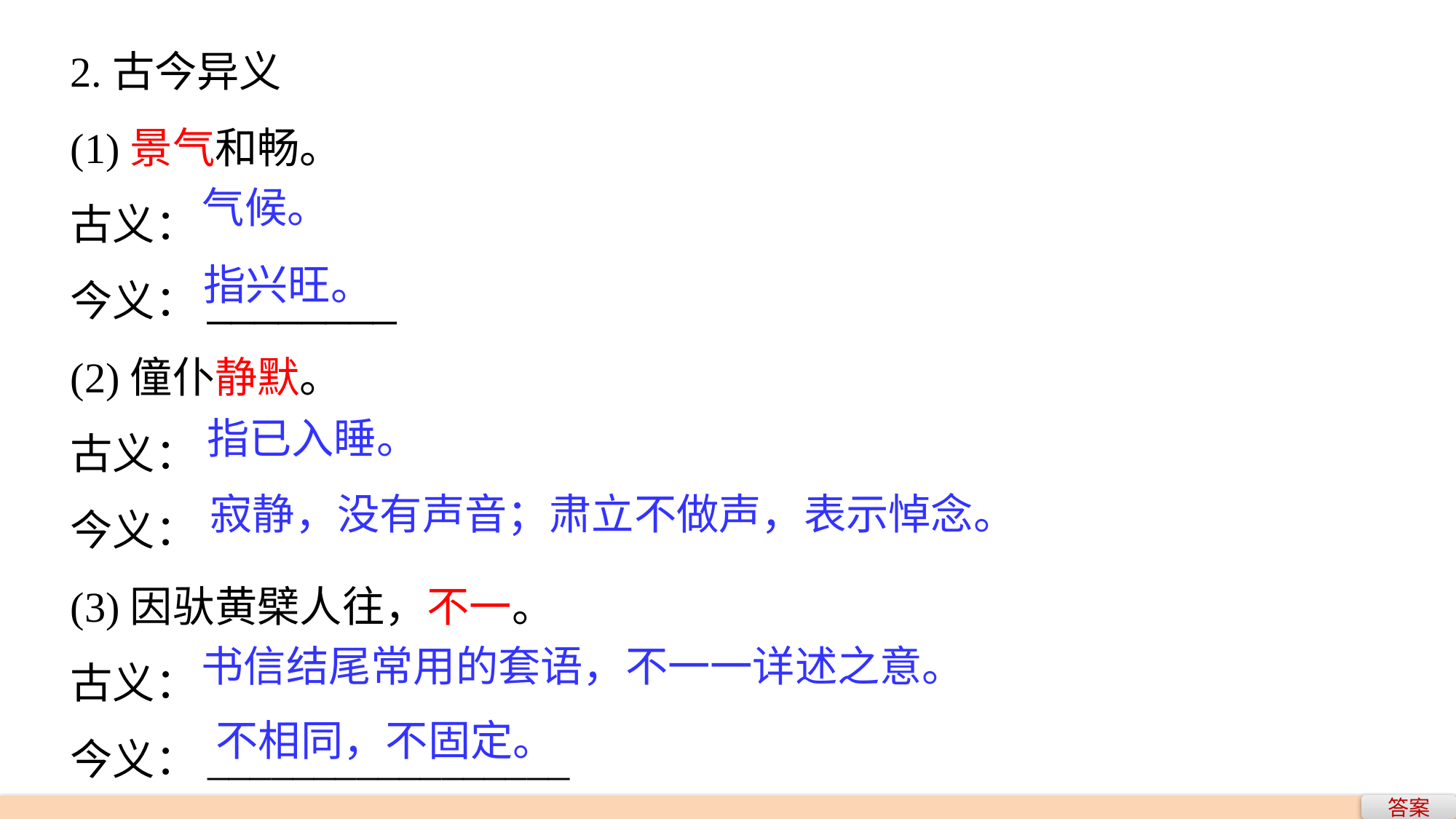

2.古今异义
(1)景气和畅。
古义：
今义：________
(2)僮仆静默。
古义：
今义：
(3)因驮黄檗人往，不一。
古义：
今义：_________________
气候。
指兴旺。
指已入睡。
寂静，没有声音；肃立不做声，表示悼念。
书信结尾常用的套语，不一一详述之意。
不相同，不固定。
答案